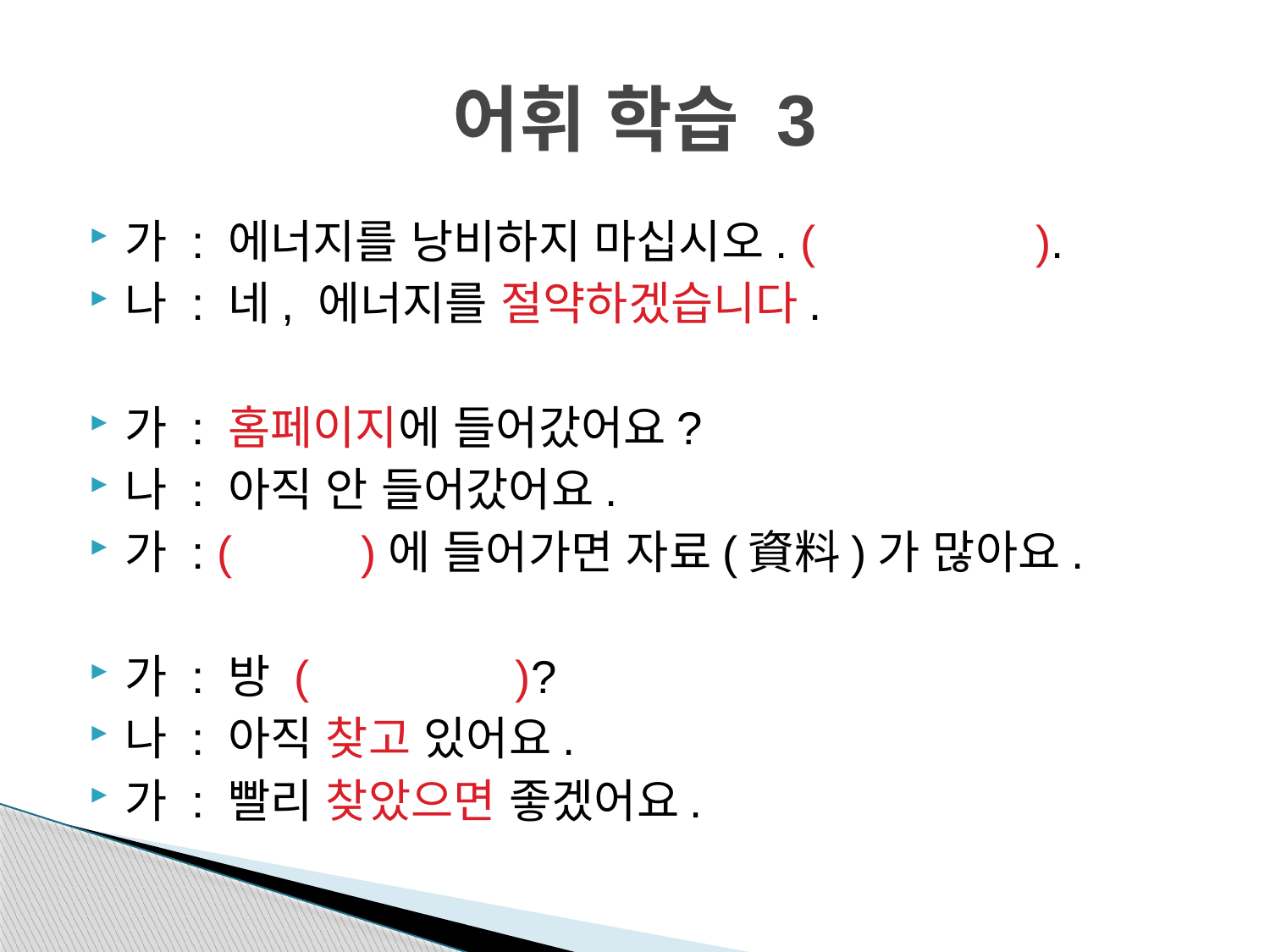

# 어휘 학습 3
가 : 에너지를 낭비하지 마십시오. (                 ).
나 : 네, 에너지를 절약하겠습니다.

가 : 홈페이지에 들어갔어요?
나 : 아직 안 들어갔어요.
가 : (          )에 들어가면 자료(資料)가 많아요.

가 : 방 (                )?
나 : 아직 찾고 있어요.
가 : 빨리 찾았으면 좋겠어요.